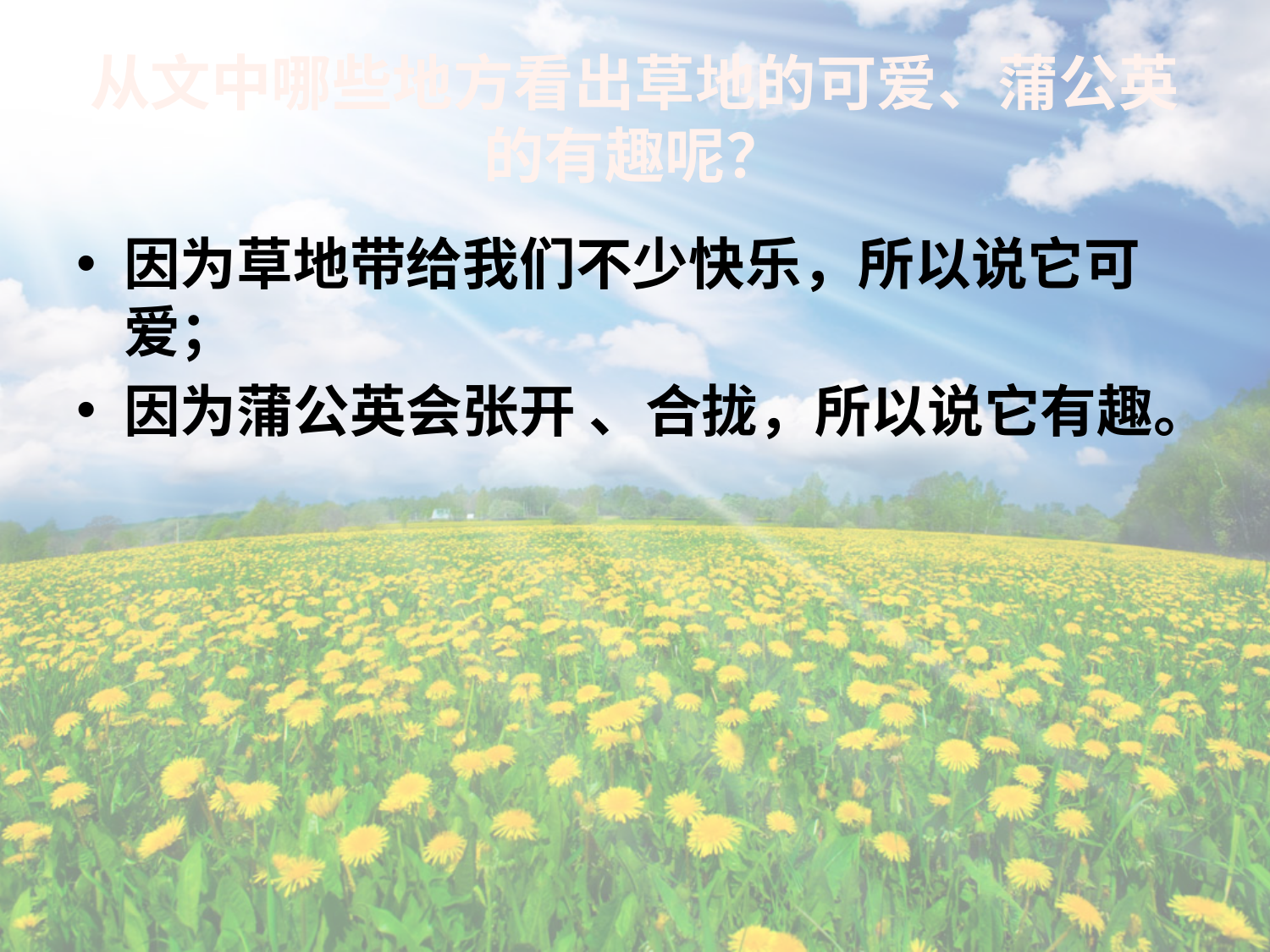

# 从文中哪些地方看出草地的可爱、蒲公英的有趣呢？
因为草地带给我们不少快乐，所以说它可爱；
因为蒲公英会张开 、合拢，所以说它有趣。